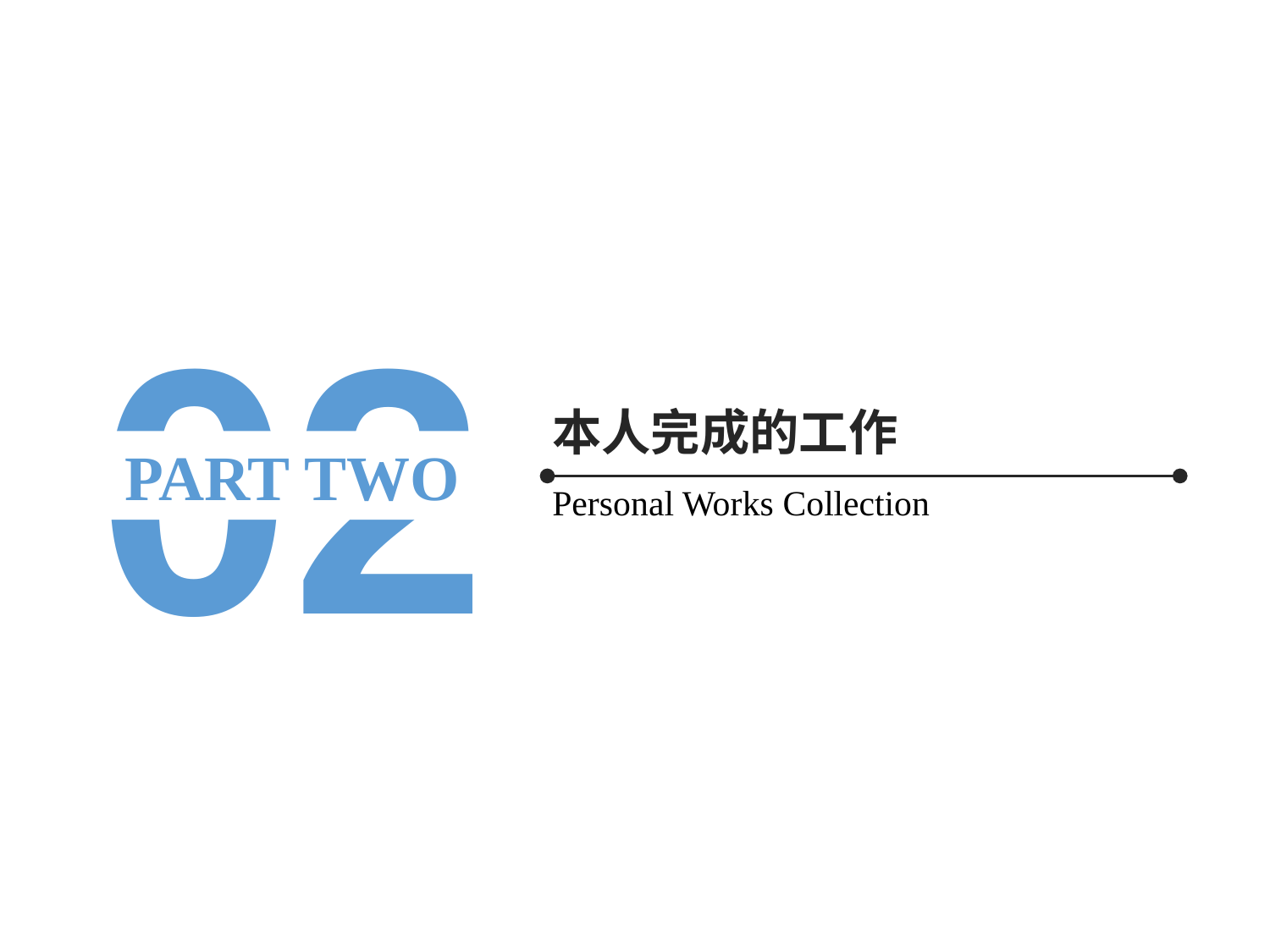

02
本人完成的工作
PART TWO

Personal Works Collection